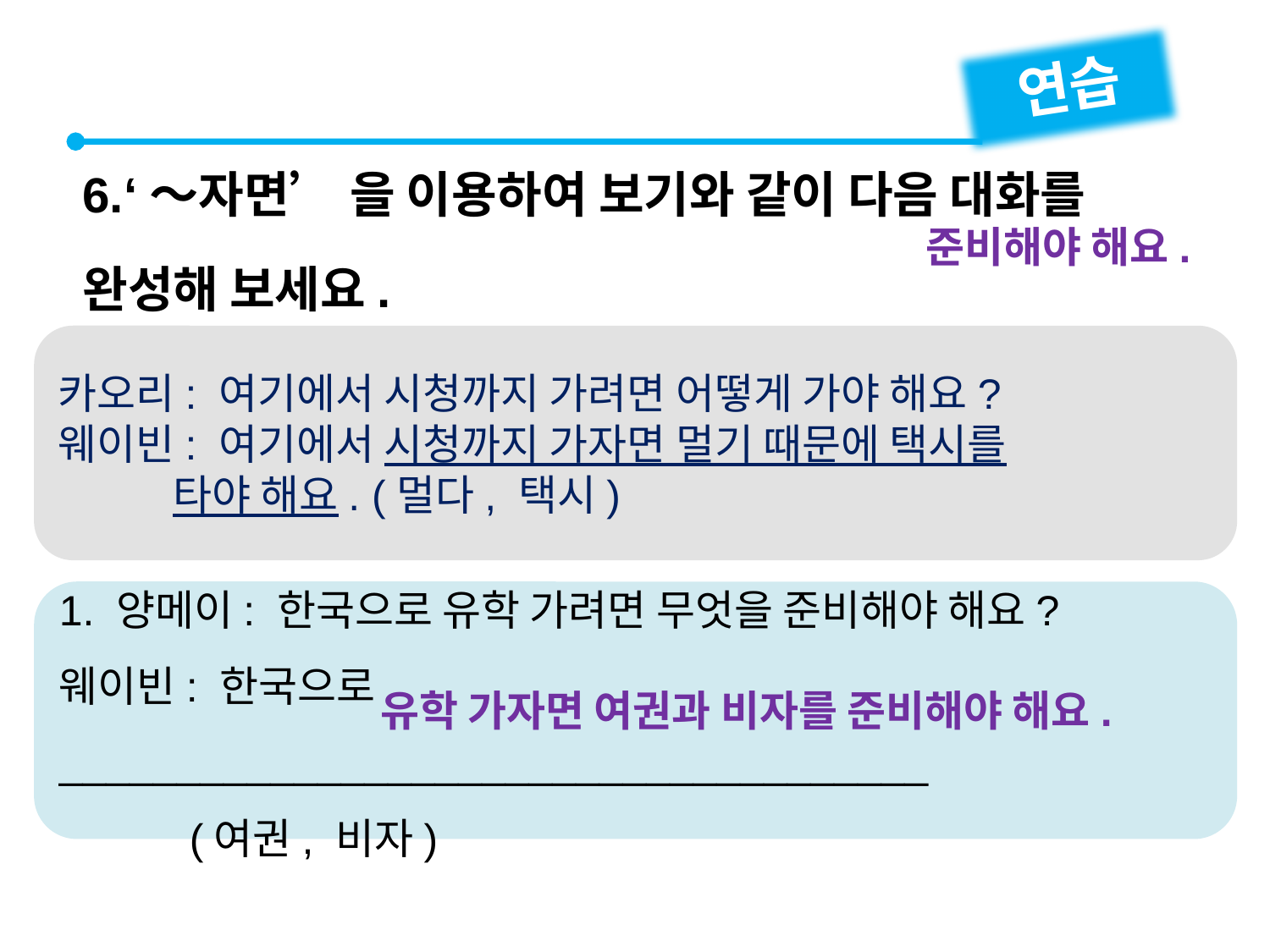

연습
6.‘～자면’ 을 이용하여 보기와 같이 다음 대화를 완성해 보세요.
준비해야 해요.
카오리: 여기에서 시청까지 가려면 어떻게 가야 해요?
웨이빈: 여기에서 시청까지 가자면 멀기 때문에 택시를
           타야 해요. (멀다, 택시)
1. 양메이: 한국으로 유학 가려면 무엇을 준비해야 해요?
웨이빈: 한국으로_____________________________________
           (여권, 비자)
유학 가자면 여권과 비자를 준비해야 해요.